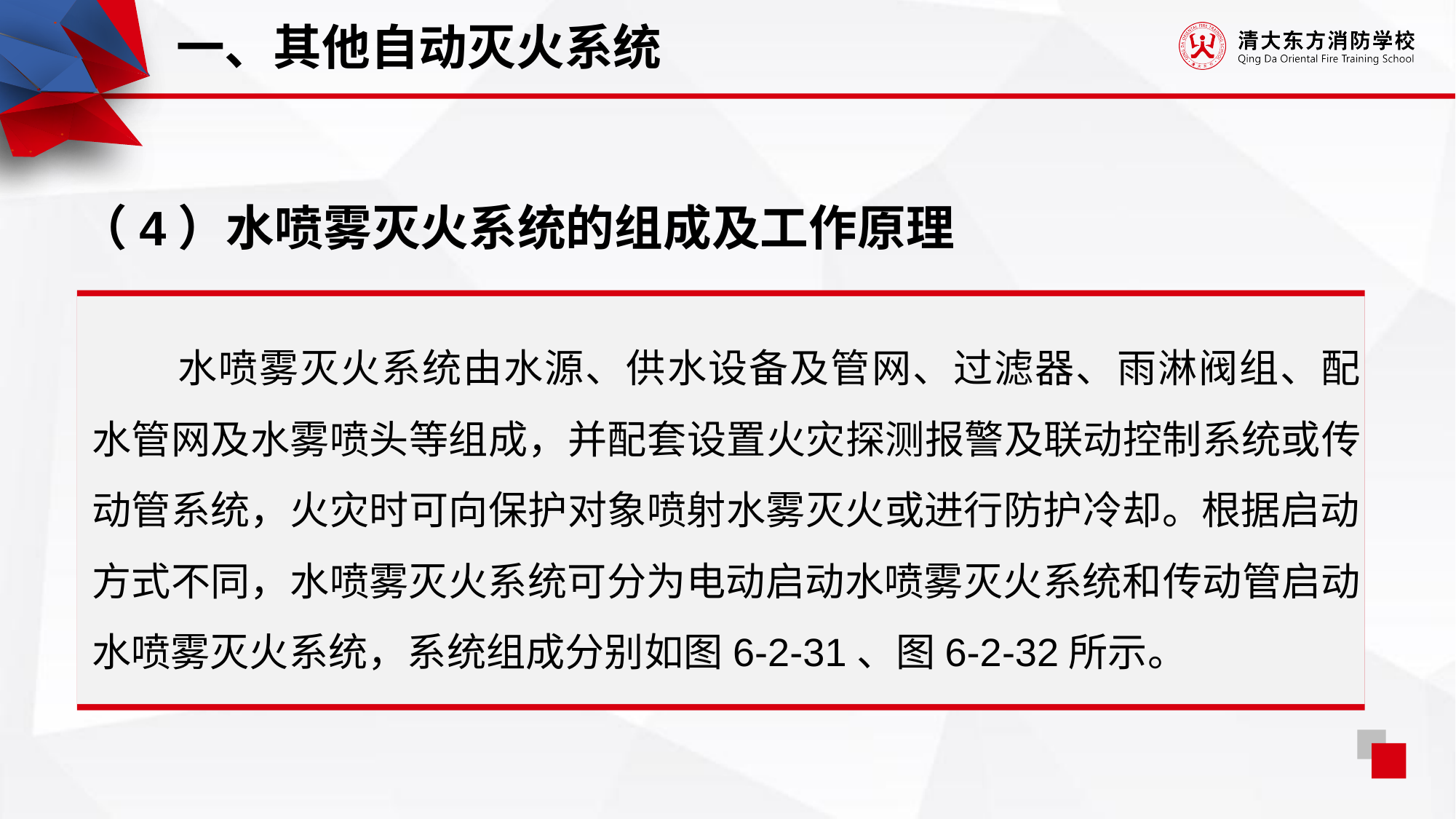

一、其他自动灭火系统

（4）水喷雾灭火系统的组成及工作原理

水喷雾灭火系统由水源、供水设备及管网、过滤器、雨淋阀组、配水管网及水雾喷头等组成，并配套设置火灾探测报警及联动控制系统或传动管系统，火灾时可向保护对象喷射水雾灭火或进行防护冷却。根据启动方式不同，水喷雾灭火系统可分为电动启动水喷雾灭火系统和传动管启动水喷雾灭火系统，系统组成分别如图6-2-31、图6-2-32所示。